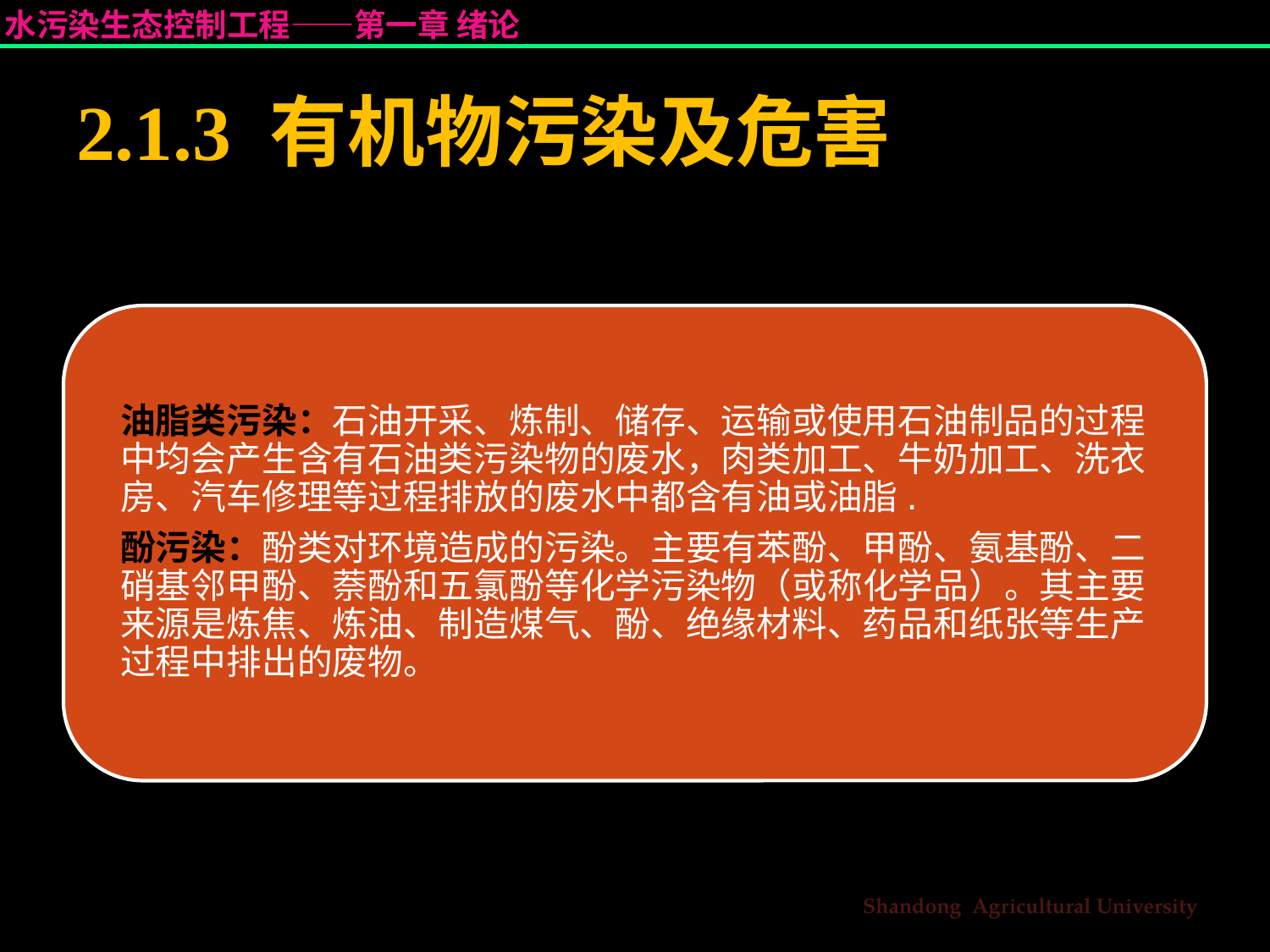

# 2.1.3 有机物污染及危害
油脂类污染：石油开采、炼制、储存、运输或使用石油制品的过程中均会产生含有石油类污染物的废水，肉类加工、牛奶加工、洗衣房、汽车修理等过程排放的废水中都含有油或油脂.
酚污染：酚类对环境造成的污染。主要有苯酚、甲酚、氨基酚、二硝基邻甲酚、萘酚和五氯酚等化学污染物（或称化学品）。其主要来源是炼焦、炼油、制造煤气、酚、绝缘材料、药品和纸张等生产过程中排出的废物。